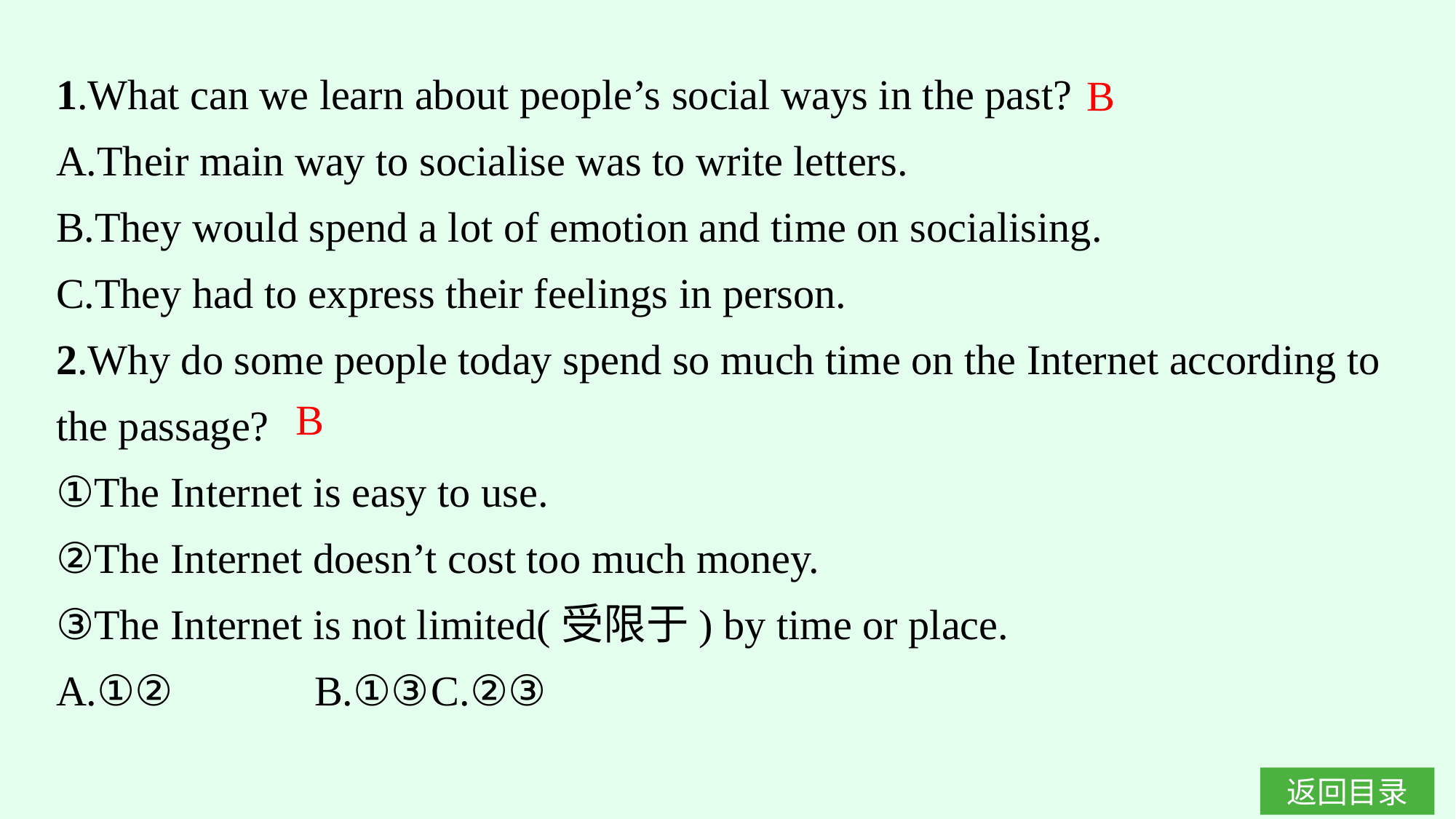

1.What can we learn about people’s social ways in the past?
A.Their main way to socialise was to write letters.
B.They would spend a lot of emotion and time on socialising.
C.They had to express their feelings in person.
2.Why do some people today spend so much time on the Internet according to the passage?
①The Internet is easy to use.
②The Internet doesn’t cost too much money.
③The Internet is not limited(受限于) by time or place.
A.①②		B.①③	C.②③
B
B